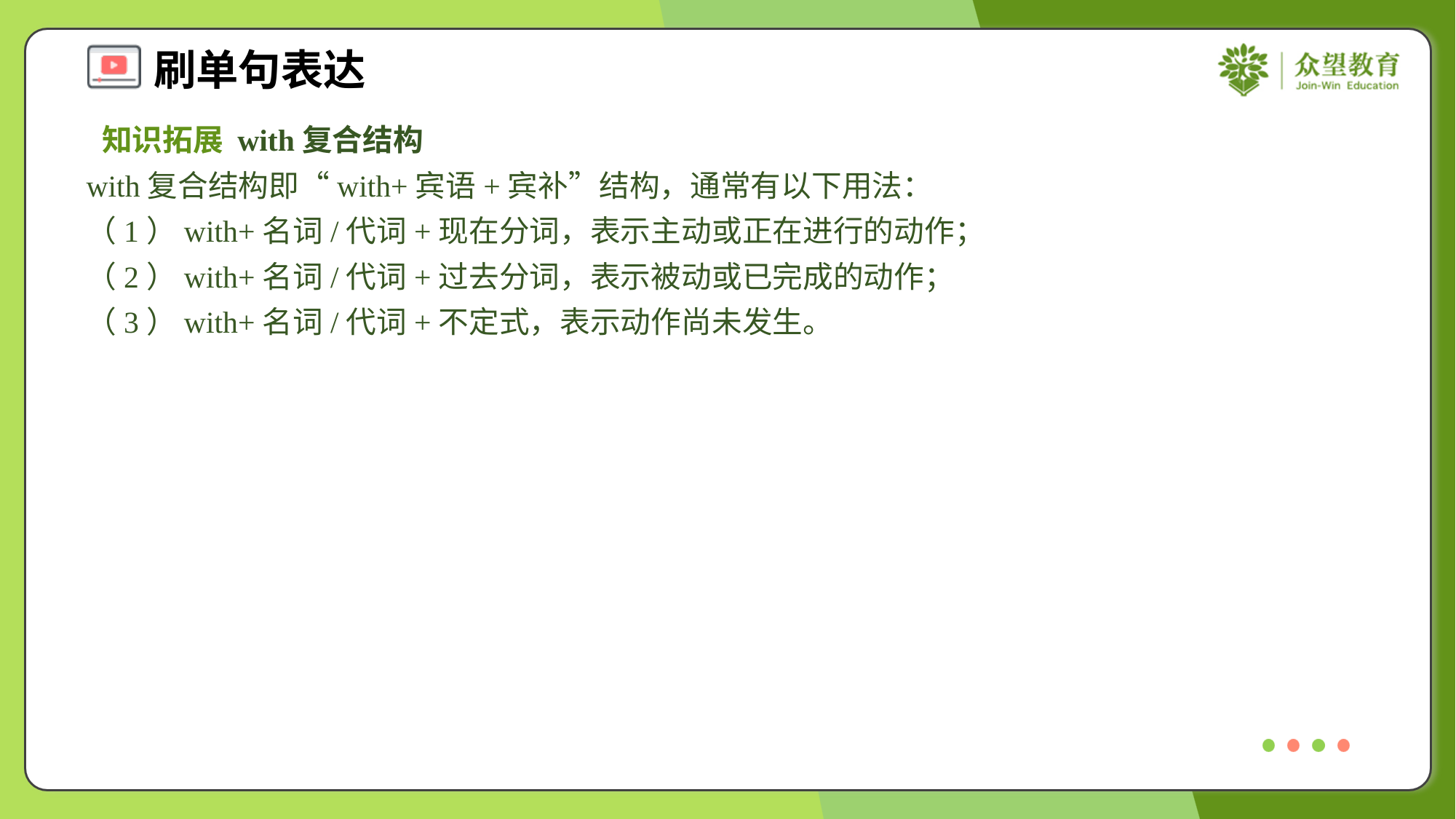

知识拓展 with复合结构
with复合结构即“with+宾语+宾补”结构，通常有以下用法：
（1）with+名词/代词+现在分词，表示主动或正在进行的动作；
（2）with+名词/代词+过去分词，表示被动或已完成的动作；
（3）with+名词/代词+不定式，表示动作尚未发生。